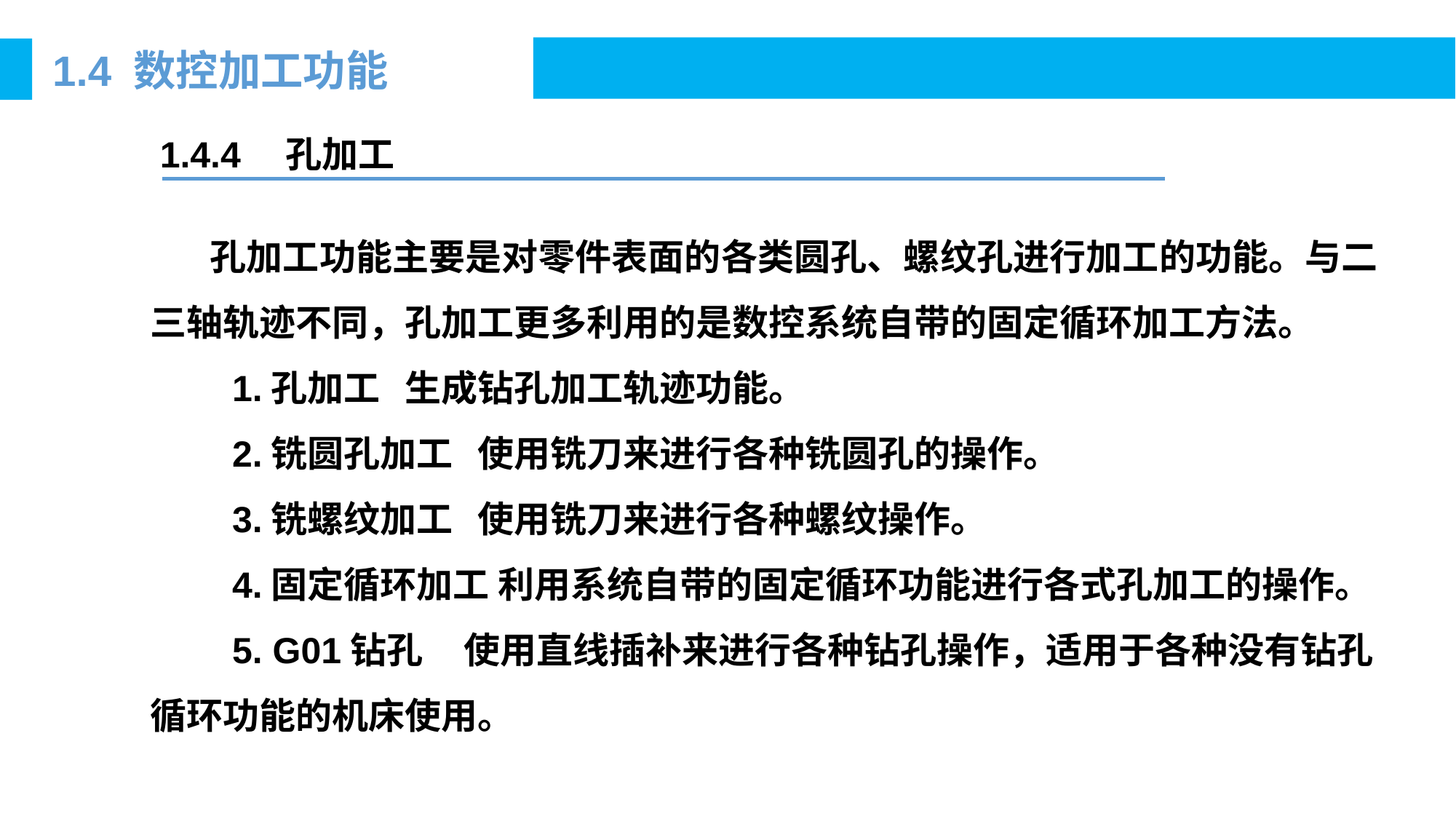

1.4 数控加工功能
1.4.4　孔加工
   孔加工功能主要是对零件表面的各类圆孔、螺纹孔进行加工的功能。与二三轴轨迹不同，孔加工更多利用的是数控系统自带的固定循环加工方法。
     1.孔加工   生成钻孔加工轨迹功能。
     2.铣圆孔加工   使用铣刀来进行各种铣圆孔的操作。
     3.铣螺纹加工   使用铣刀来进行各种螺纹操作。
     4.固定循环加工 利用系统自带的固定循环功能进行各式孔加工的操作。
     5. G01钻孔     使用直线插补来进行各种钻孔操作，适用于各种没有钻孔循环功能的机床使用。